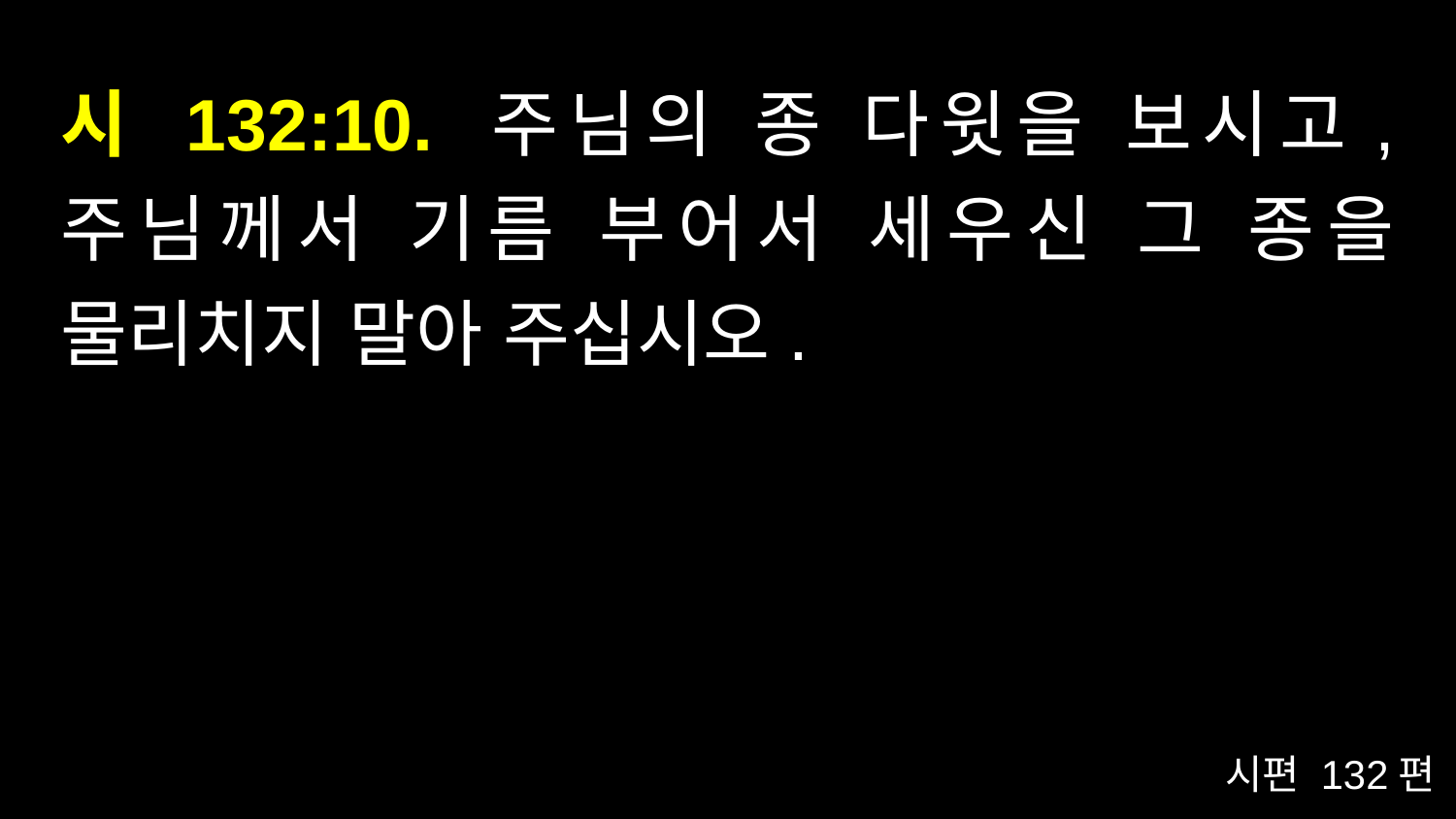

# 시 132:10. 주님의 종 다윗을 보시고, 주님께서 기름 부어서 세우신 그 종을 물리치지 말아 주십시오.
시편 132편